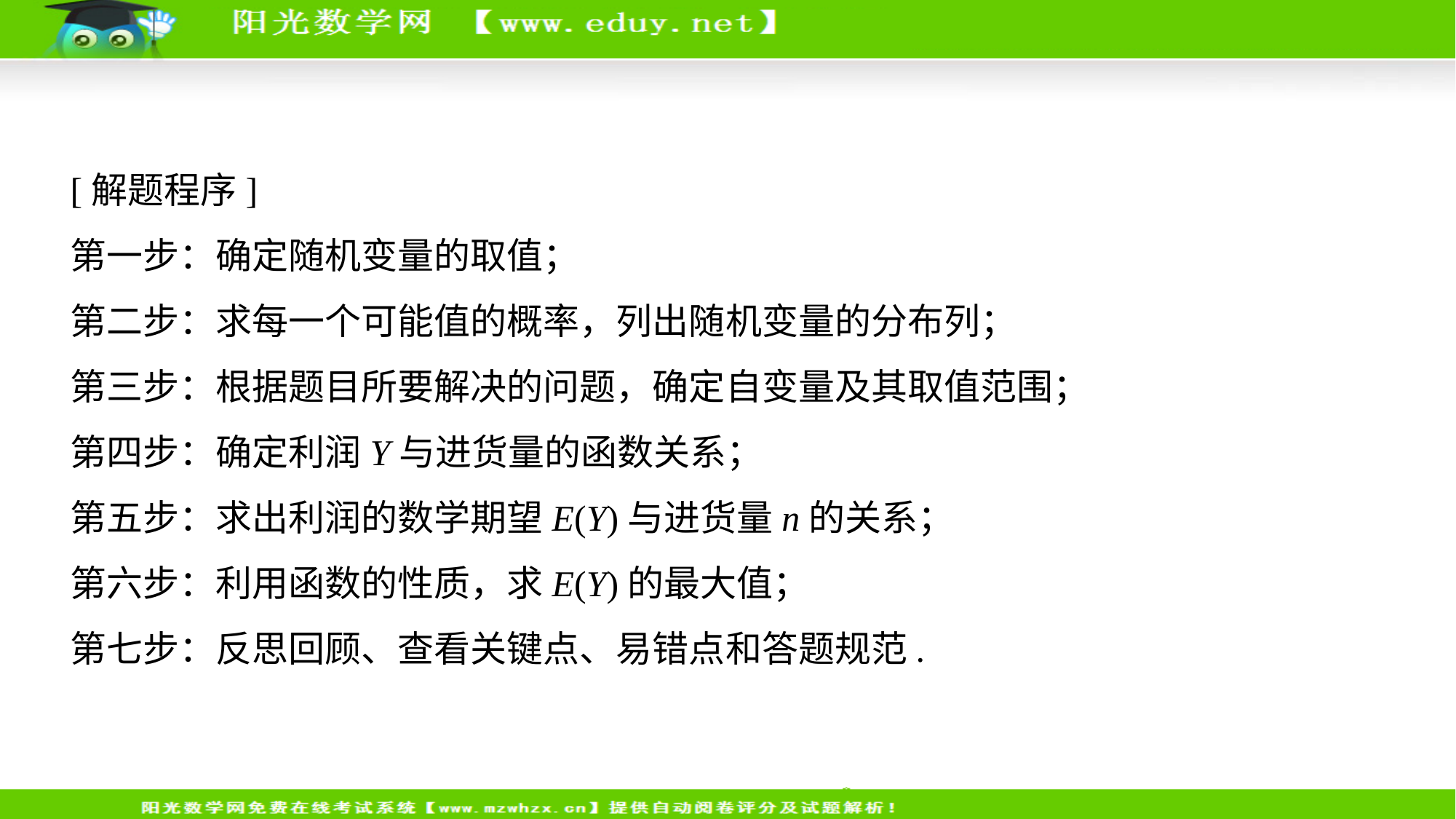

[解题程序]
第一步：确定随机变量的取值；
第二步：求每一个可能值的概率，列出随机变量的分布列；
第三步：根据题目所要解决的问题，确定自变量及其取值范围；
第四步：确定利润Y与进货量的函数关系；
第五步：求出利润的数学期望E(Y)与进货量n的关系；
第六步：利用函数的性质，求E(Y)的最大值；
第七步：反思回顾、查看关键点、易错点和答题规范.